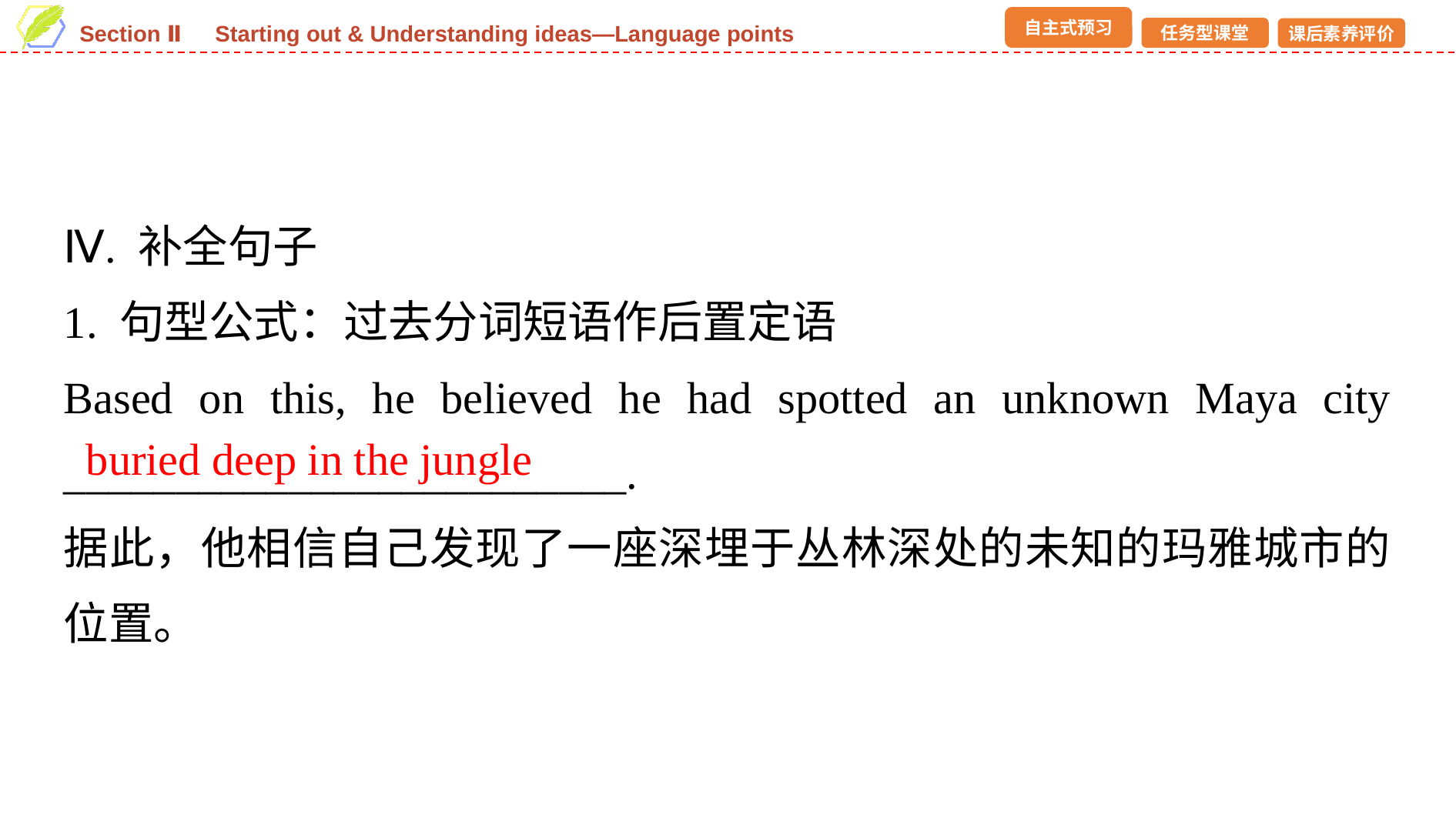

Ⅳ. 补全句子
1. 句型公式：过去分词短语作后置定语
Based on this, he believed he had spotted an unknown Maya city _________________________.
据此，他相信自己发现了一座深埋于丛林深处的未知的玛雅城市的位置。
buried deep in the jungle